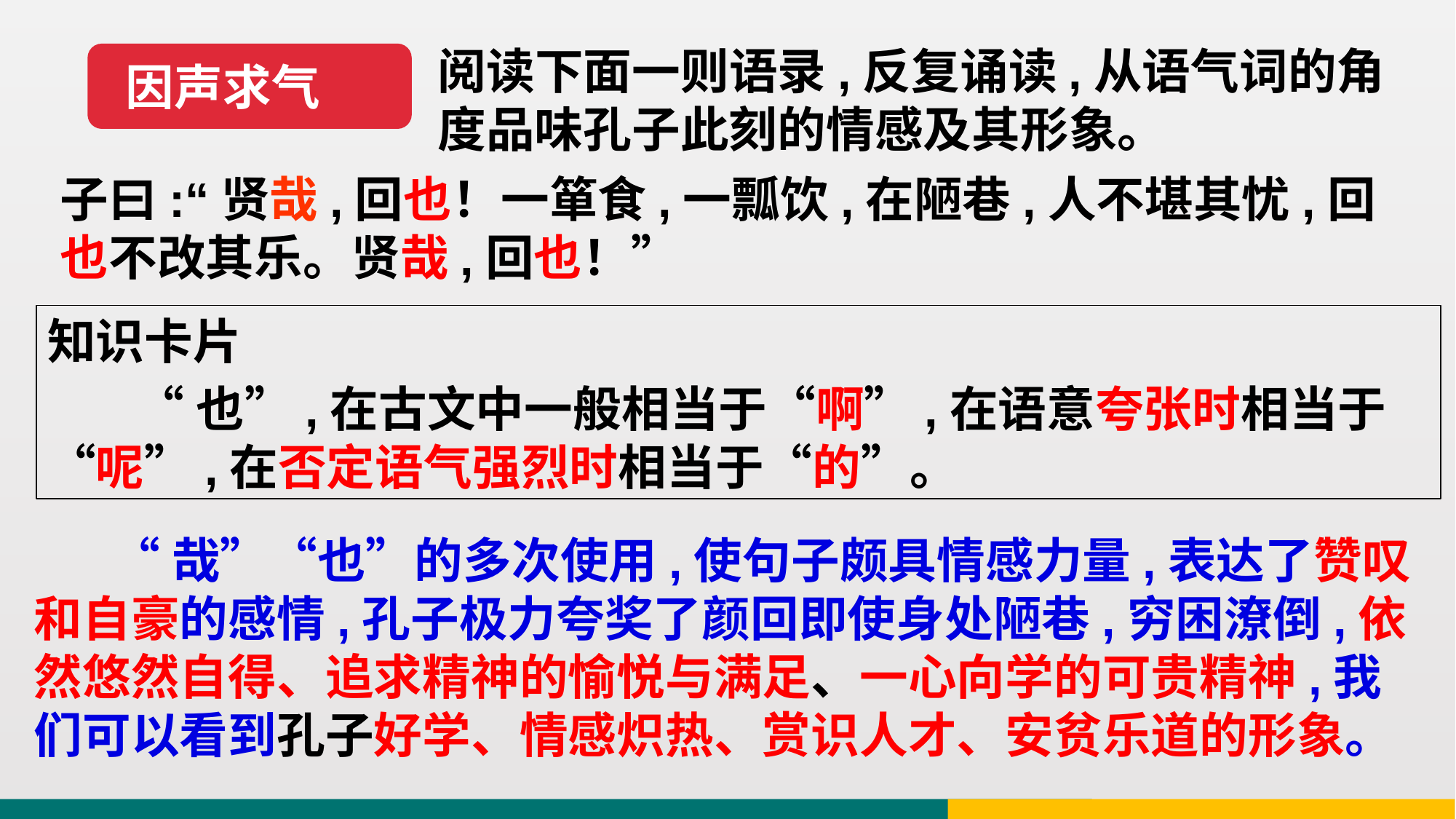

阅读下面一则语录,反复诵读,从语气词的角度品味孔子此刻的情感及其形象。

因声求气
子曰:“贤哉,回也！一箪食,一瓢饮,在陋巷,人不堪其忧,回也不改其乐。贤哉,回也！”
知识卡片
        “也”,在古文中一般相当于“啊”,在语意夸张时相当于“呢”,在否定语气强烈时相当于“的”。
       “哉”“也”的多次使用,使句子颇具情感力量,表达了赞叹和自豪的感情,孔子极力夸奖了颜回即使身处陋巷,穷困潦倒,依然悠然自得、追求精神的愉悦与满足、一心向学的可贵精神,我们可以看到孔子好学、情感炽热、赏识人才、安贫乐道的形象。